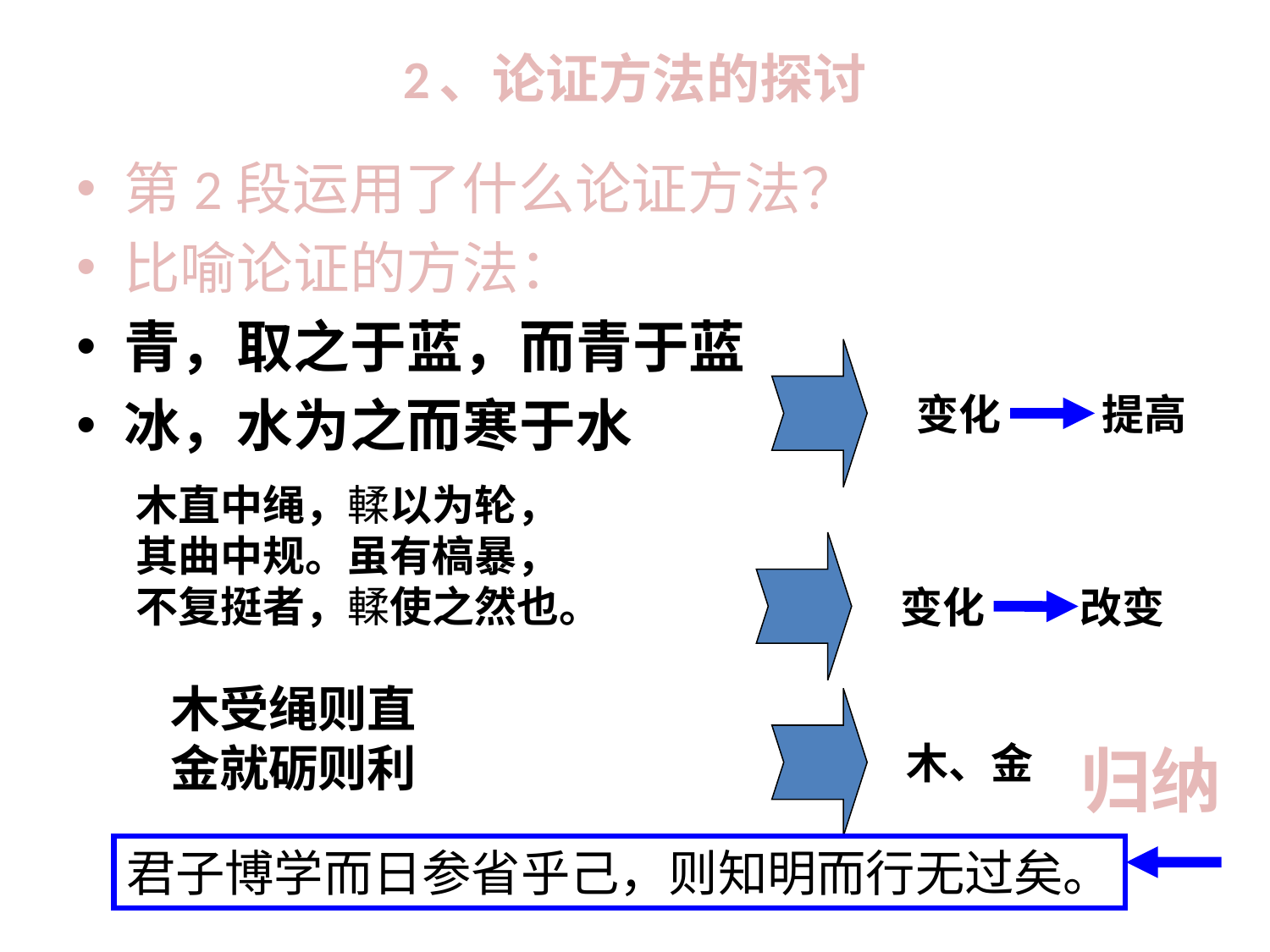

# 2、论证方法的探讨
第2段运用了什么论证方法？
比喻论证的方法：
青，取之于蓝，而青于蓝
冰，水为之而寒于水

变化
提高

木直中绳，輮以为轮，
其曲中规。虽有槁暴，
不复挺者，輮使之然也。

变化
改变

木受绳则直
金就砺则利

木、金
归纳
君子博学而日参省乎己，则知明而行无过矣。